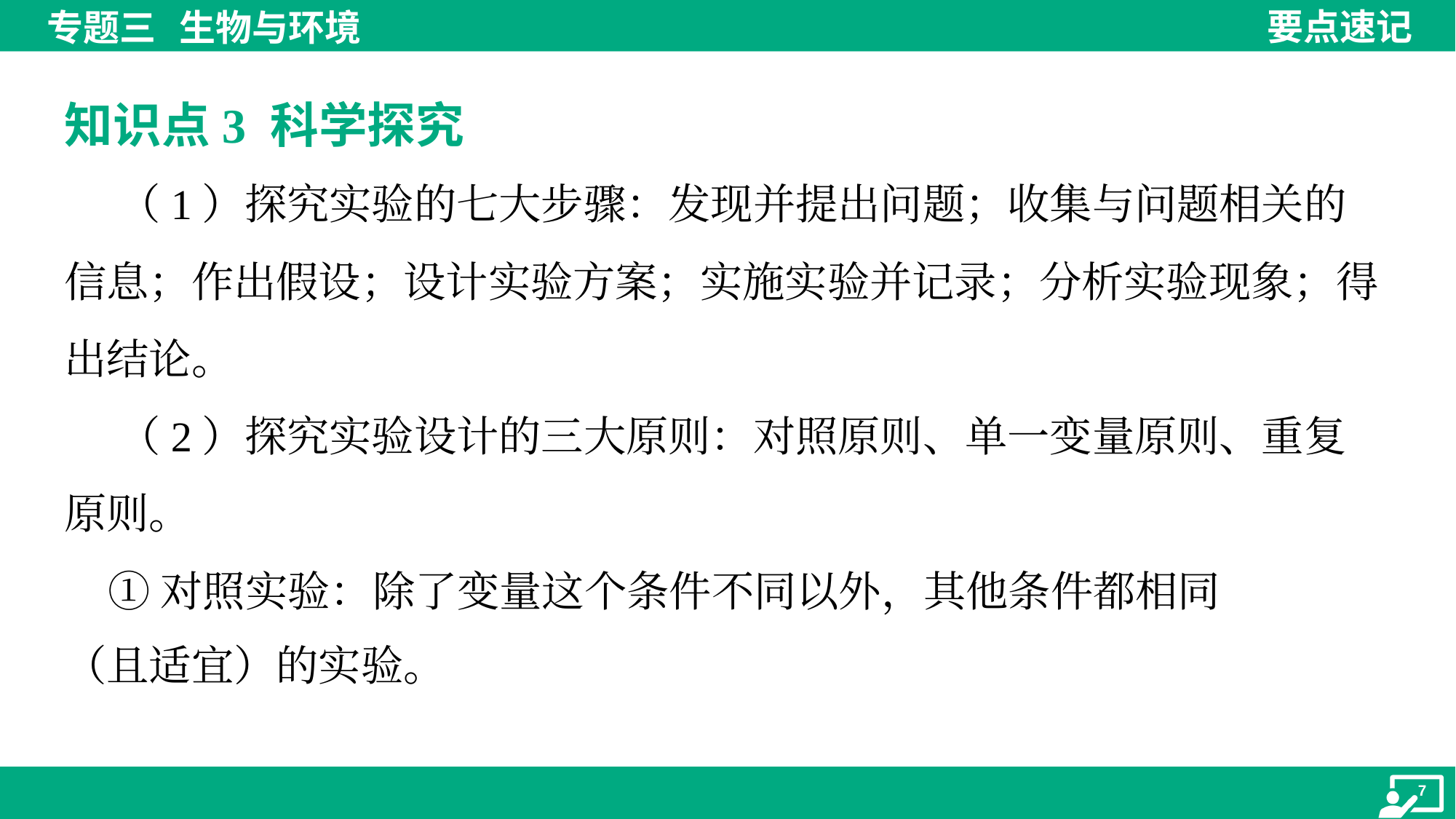

知识点3 科学探究
    （1）探究实验的七大步骤：发现并提出问题；收集与问题相关的
信息；作出假设；设计实验方案；实施实验并记录；分析实验现象；得
出结论。
    （2）探究实验设计的三大原则：对照原则、单一变量原则、重复
原则。
    ①对照实验：除了变量这个条件不同以外，其他条件都相同
（且适宜）的实验。